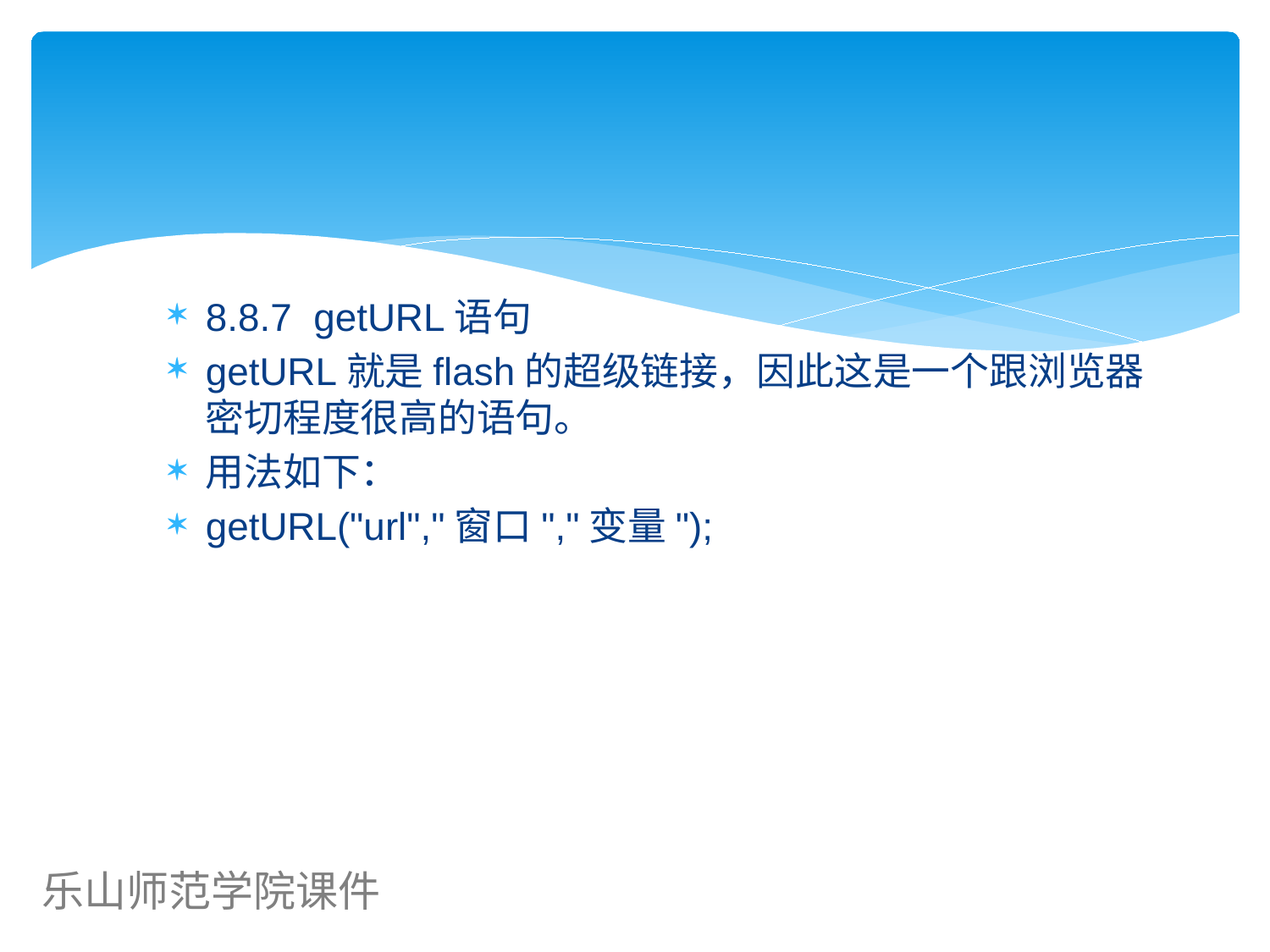

8.8.7  getURL语句
getURL就是flash的超级链接，因此这是一个跟浏览器密切程度很高的语句。
用法如下：
getURL("url","窗口","变量");